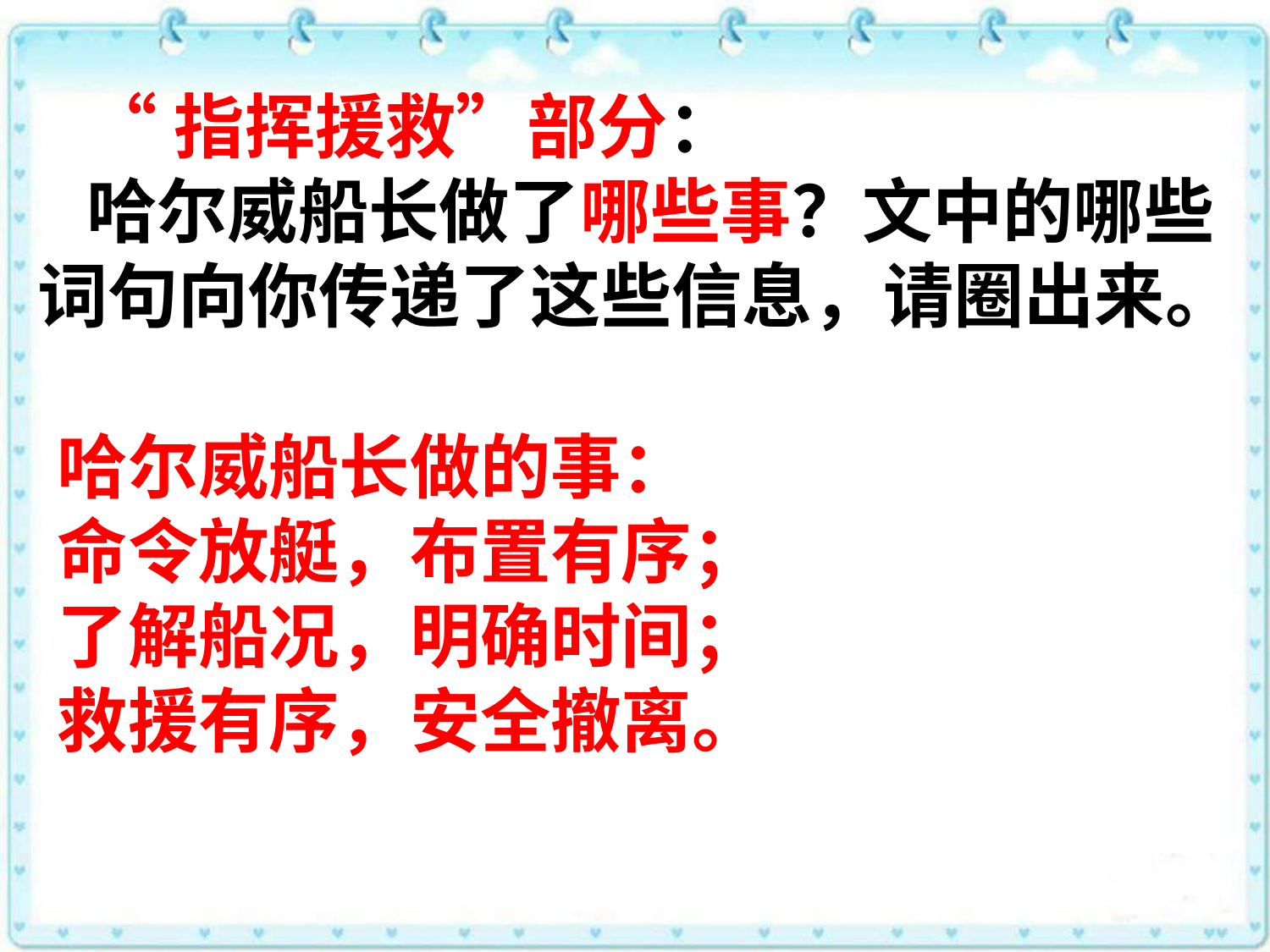

“指挥援救”部分：
哈尔威船长做了哪些事？文中的哪些词句向你传递了这些信息，请圈出来。
哈尔威船长做的事：
命令放艇，布置有序；
了解船况，明确时间；
救援有序，安全撤离。